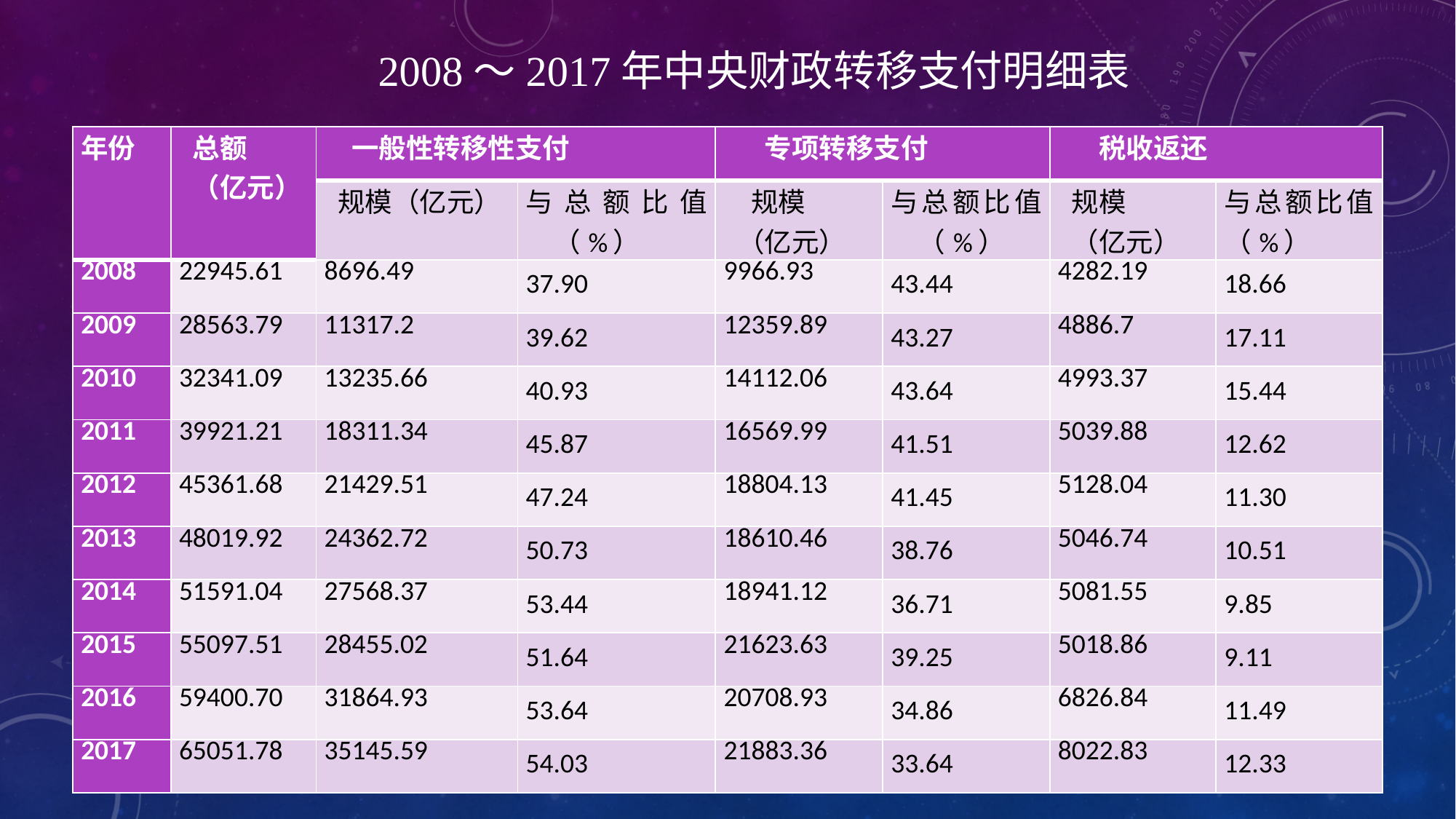

2008～2017年中央财政转移支付明细表
| 年份 | 总额 （亿元） | 一般性转移性支付 |  | 专项转移支付 |  | 税收返还 |  |
| --- | --- | --- | --- | --- | --- | --- | --- |
|  |  | 规模（亿元） | 与总额比值（%） | 规模 （亿元） | 与总额比值（%） | 规模 （亿元） | 与总额比值（%） |
| 2008 | 22945.61 | 8696.49 | 37.90 | 9966.93 | 43.44 | 4282.19 | 18.66 |
| 2009 | 28563.79 | 11317.2 | 39.62 | 12359.89 | 43.27 | 4886.7 | 17.11 |
| 2010 | 32341.09 | 13235.66 | 40.93 | 14112.06 | 43.64 | 4993.37 | 15.44 |
| 2011 | 39921.21 | 18311.34 | 45.87 | 16569.99 | 41.51 | 5039.88 | 12.62 |
| 2012 | 45361.68 | 21429.51 | 47.24 | 18804.13 | 41.45 | 5128.04 | 11.30 |
| 2013 | 48019.92 | 24362.72 | 50.73 | 18610.46 | 38.76 | 5046.74 | 10.51 |
| 2014 | 51591.04 | 27568.37 | 53.44 | 18941.12 | 36.71 | 5081.55 | 9.85 |
| 2015 | 55097.51 | 28455.02 | 51.64 | 21623.63 | 39.25 | 5018.86 | 9.11 |
| 2016 | 59400.70 | 31864.93 | 53.64 | 20708.93 | 34.86 | 6826.84 | 11.49 |
| 2017 | 65051.78 | 35145.59 | 54.03 | 21883.36 | 33.64 | 8022.83 | 12.33 |